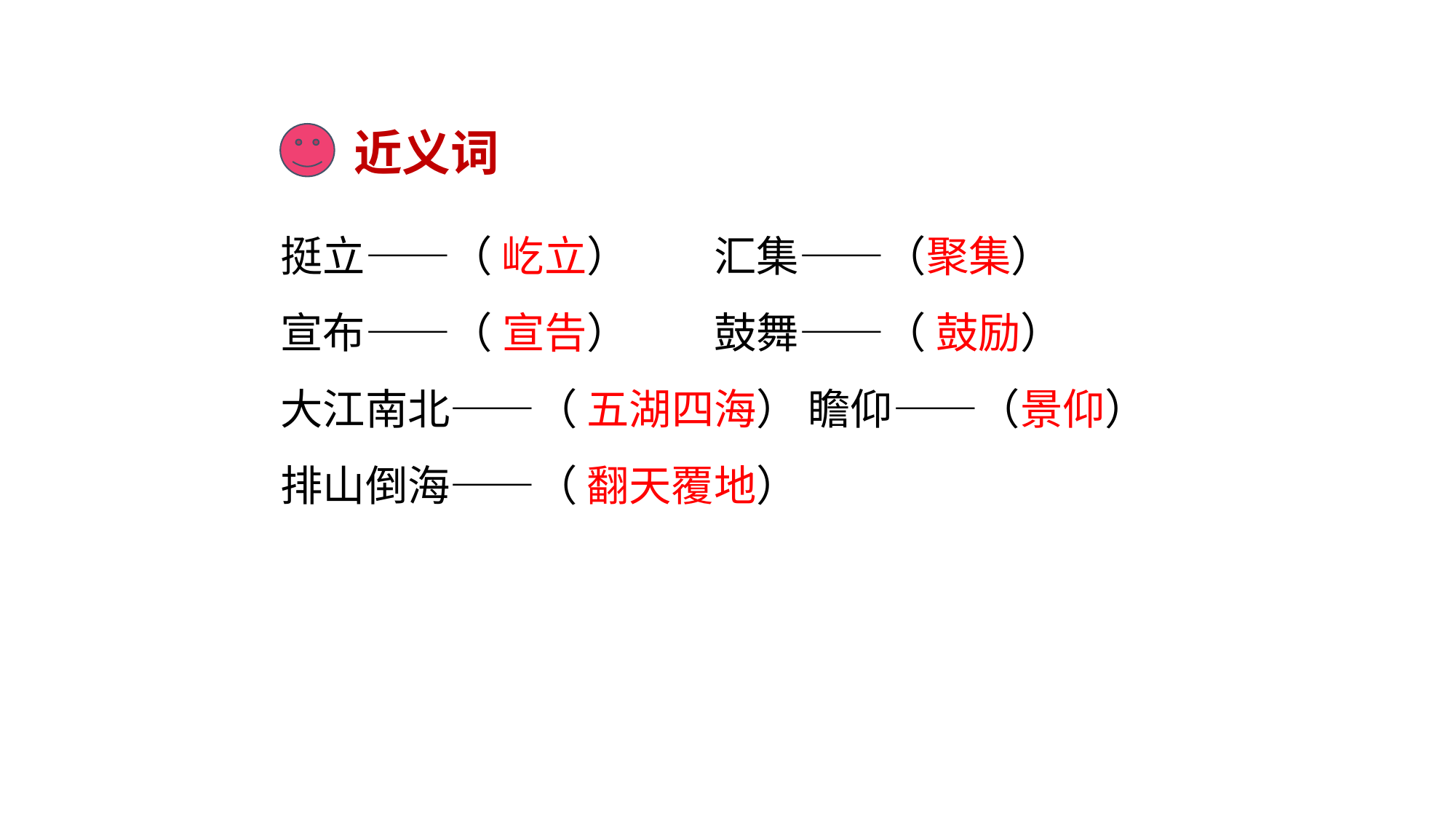

近义词

挺立——（ 屹立）         汇集——（聚集）
宣布——（ 宣告）         鼓舞——（ 鼓励）
大江南北——（ 五湖四海） 瞻仰——（景仰）
排山倒海——（ 翻天覆地）